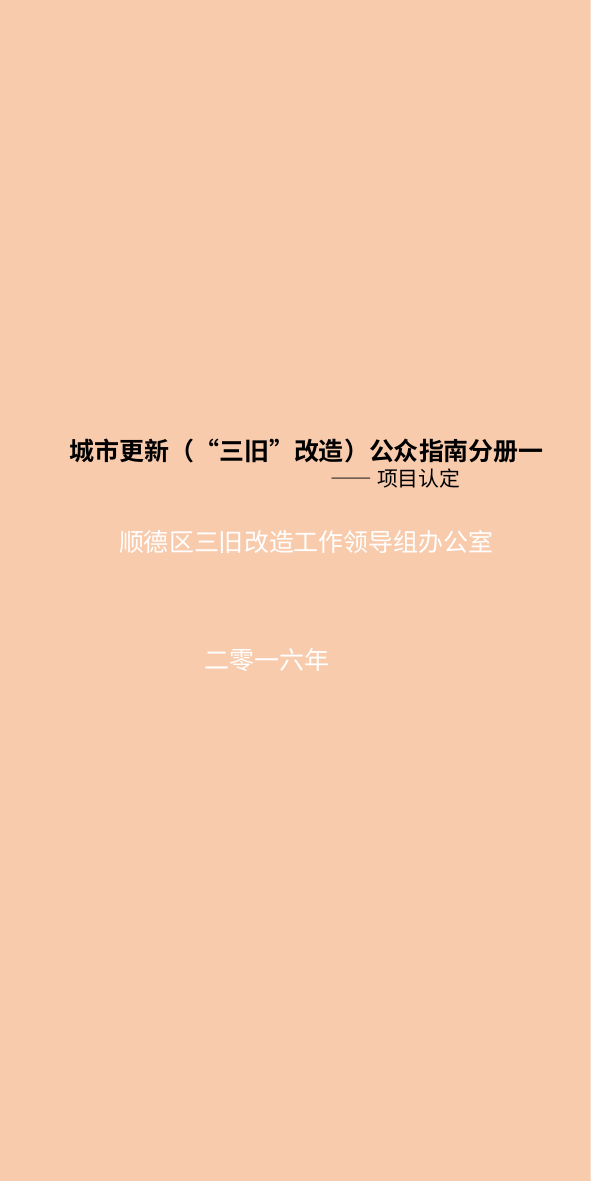

城市更新（“三旧”改造）公众指南分册一
                                                       ——项目认定
顺德区三旧改造工作领导组办公室
二零一六年